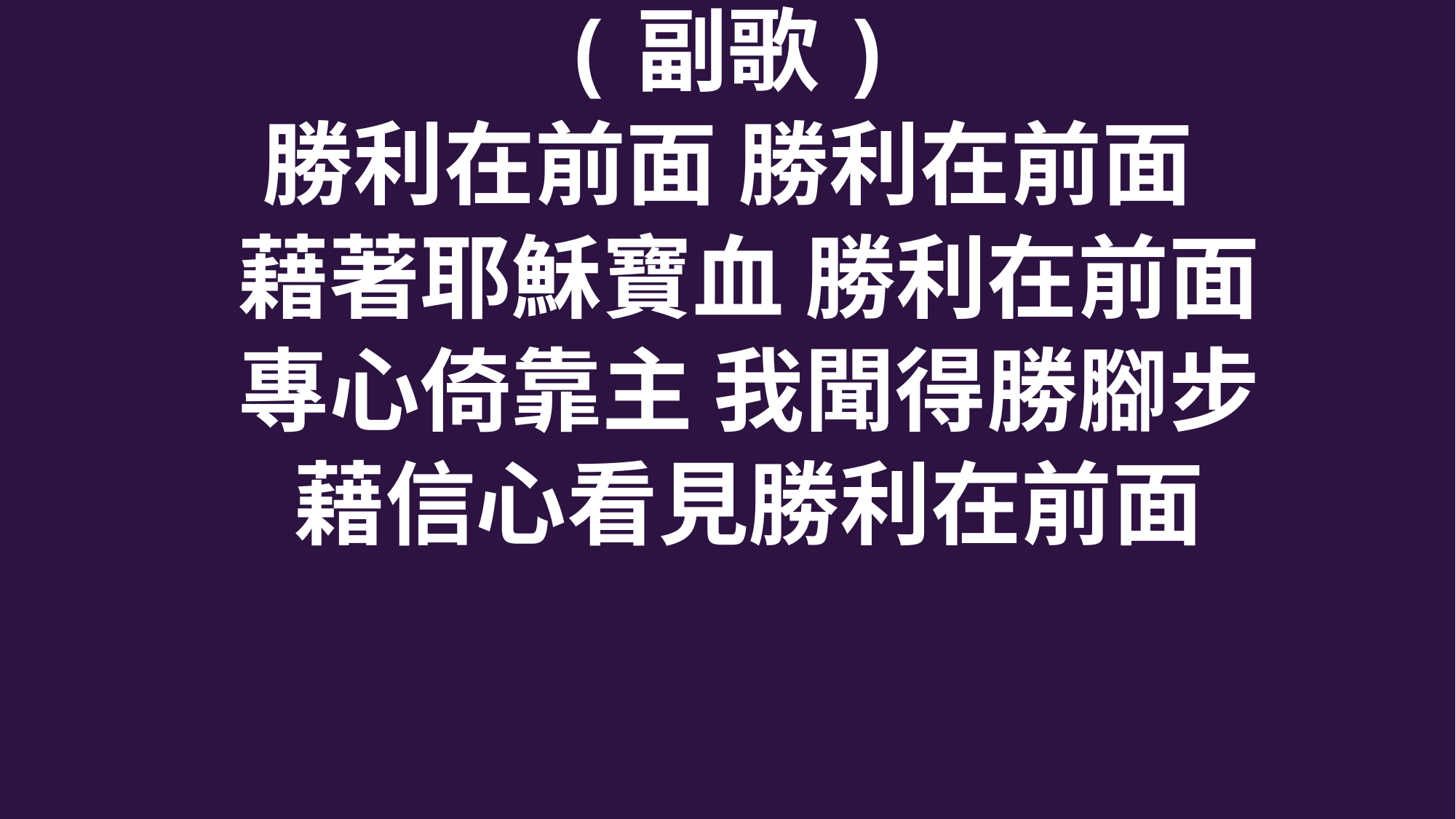

(副歌)
勝利在前面 勝利在前面
 藉著耶穌寶血 勝利在前面
 專心倚靠主 我聞得勝腳步
 藉信心看見勝利在前面